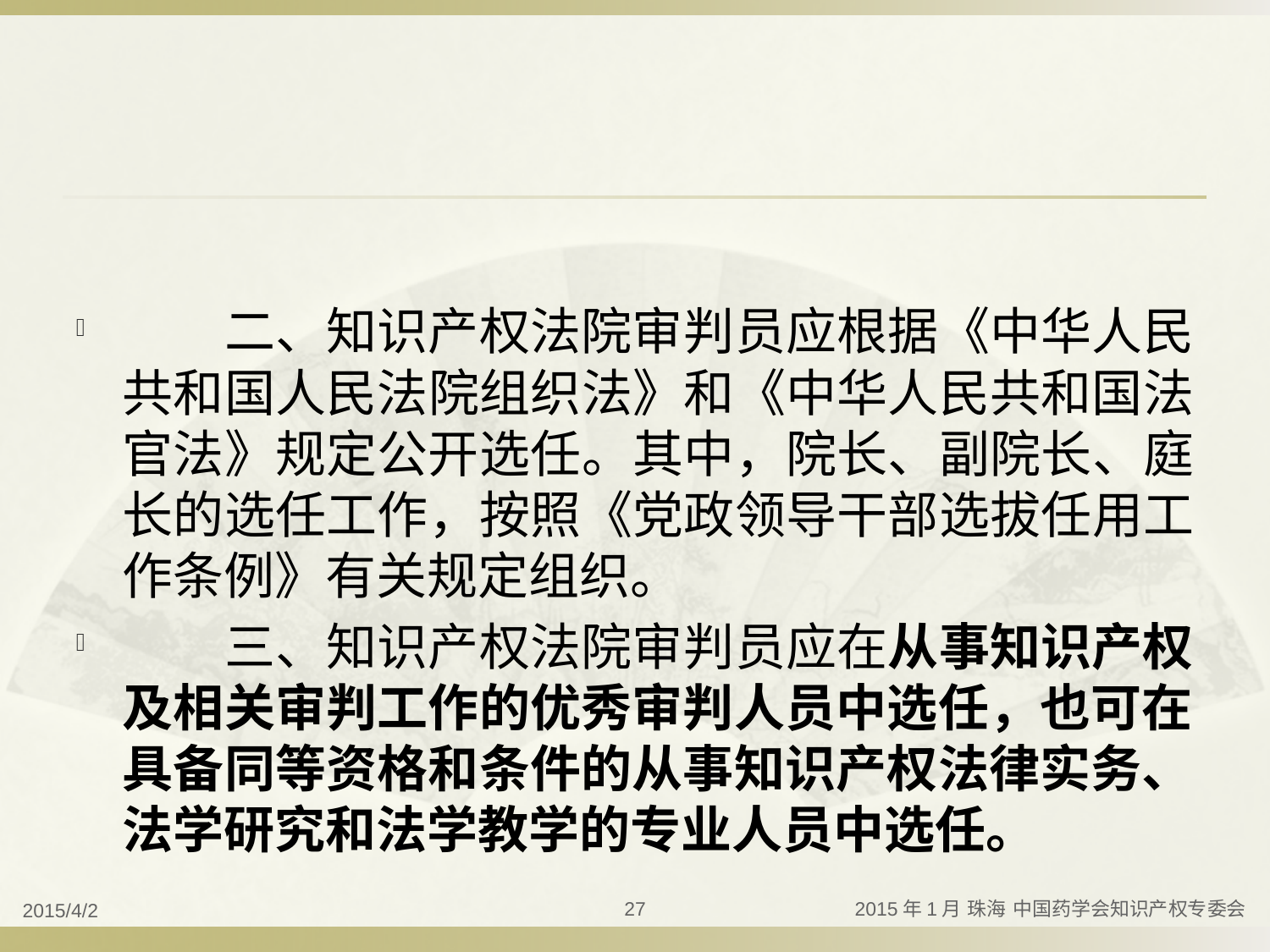

#

　　二、知识产权法院审判员应根据《中华人民共和国人民法院组织法》和《中华人民共和国法官法》规定公开选任。其中，院长、副院长、庭长的选任工作，按照《党政领导干部选拔任用工作条例》有关规定组织。
　　三、知识产权法院审判员应在从事知识产权及相关审判工作的优秀审判人员中选任，也可在具备同等资格和条件的从事知识产权法律实务、法学研究和法学教学的专业人员中选任。
2015/4/2
27
2015年1月 珠海 中国药学会知识产权专委会